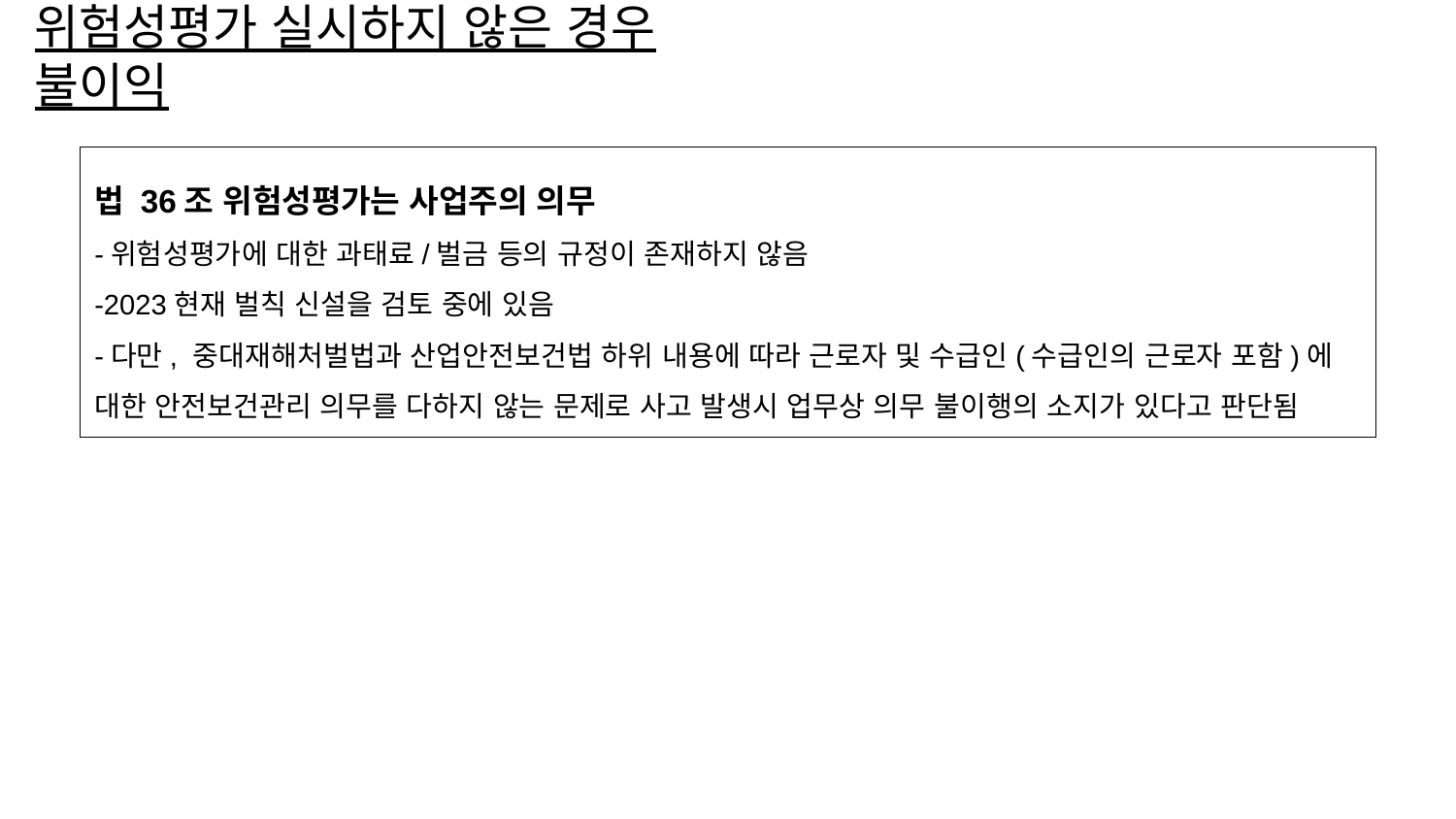

# 위험성평가 실시하지 않은 경우 불이익
법 36조 위험성평가는 사업주의 의무
-위험성평가에 대한 과태료/벌금 등의 규정이 존재하지 않음
-2023현재 벌칙 신설을 검토 중에 있음
-다만, 중대재해처벌법과 산업안전보건법 하위 내용에 따라 근로자 및 수급인(수급인의 근로자 포함)에 대한 안전보건관리 의무를 다하지 않는 문제로 사고 발생시 업무상 의무 불이행의 소지가 있다고 판단됨